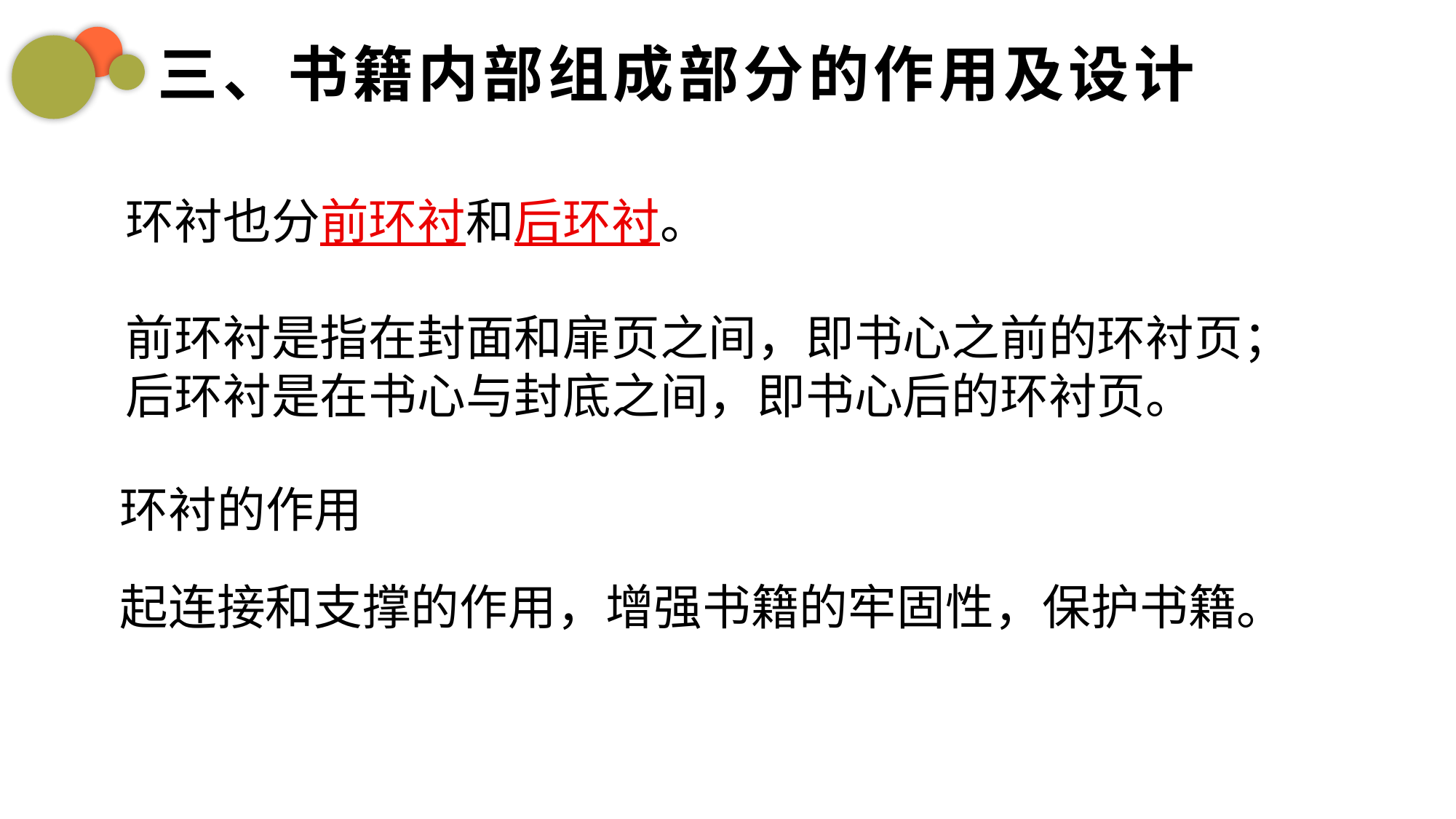

三、书籍内部组成部分的作用及设计
环衬也分前环衬和后环衬。
前环衬是指在封面和扉页之间，即书心之前的环衬页；
后环衬是在书心与封底之间，即书心后的环衬页。
环衬的作用
起连接和支撑的作用，增强书籍的牢固性，保护书籍。